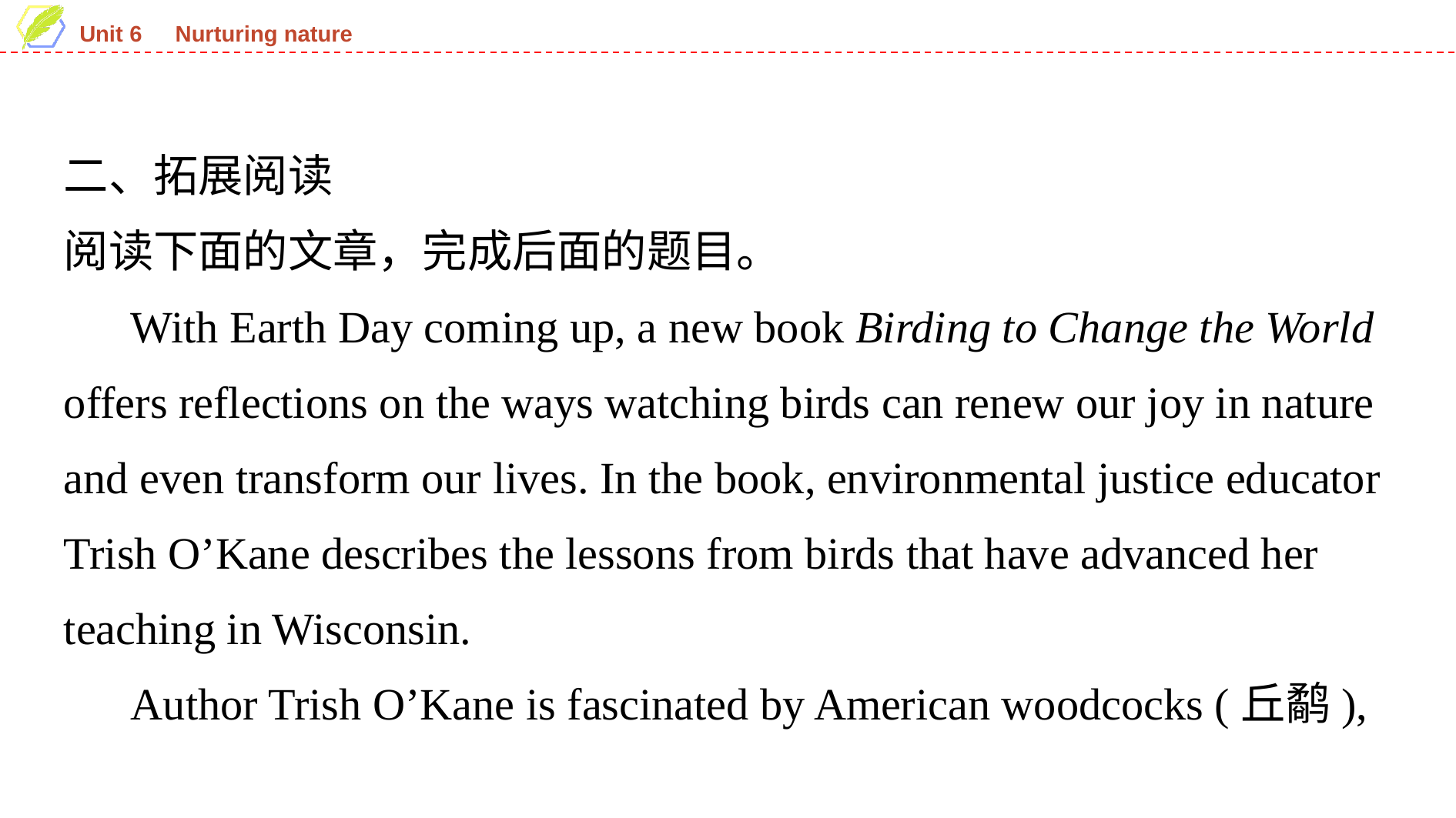

二、拓展阅读
阅读下面的文章，完成后面的题目。
      With Earth Day coming up, a new book Birding to Change the World offers reflections on the ways watching birds can renew our joy in nature and even transform our lives. In the book, environmental justice educator Trish O’Kane describes the lessons from birds that have advanced her teaching in Wisconsin.
      Author Trish O’Kane is fascinated by American woodcocks (丘鹬),